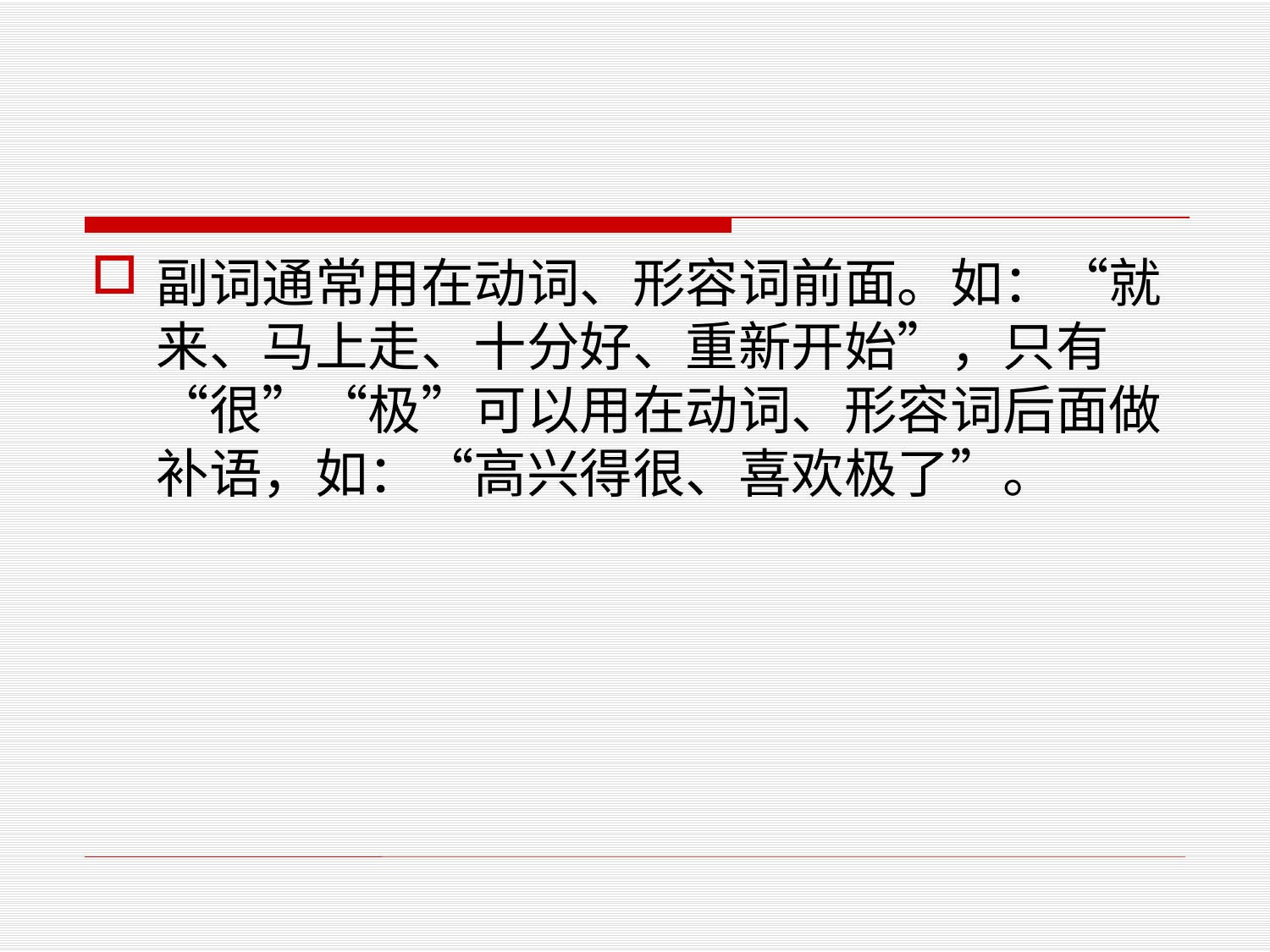

#
副词通常用在动词、形容词前面。如：“就来、马上走、十分好、重新开始”，只有“很”“极”可以用在动词、形容词后面做补语，如：“高兴得很、喜欢极了”。